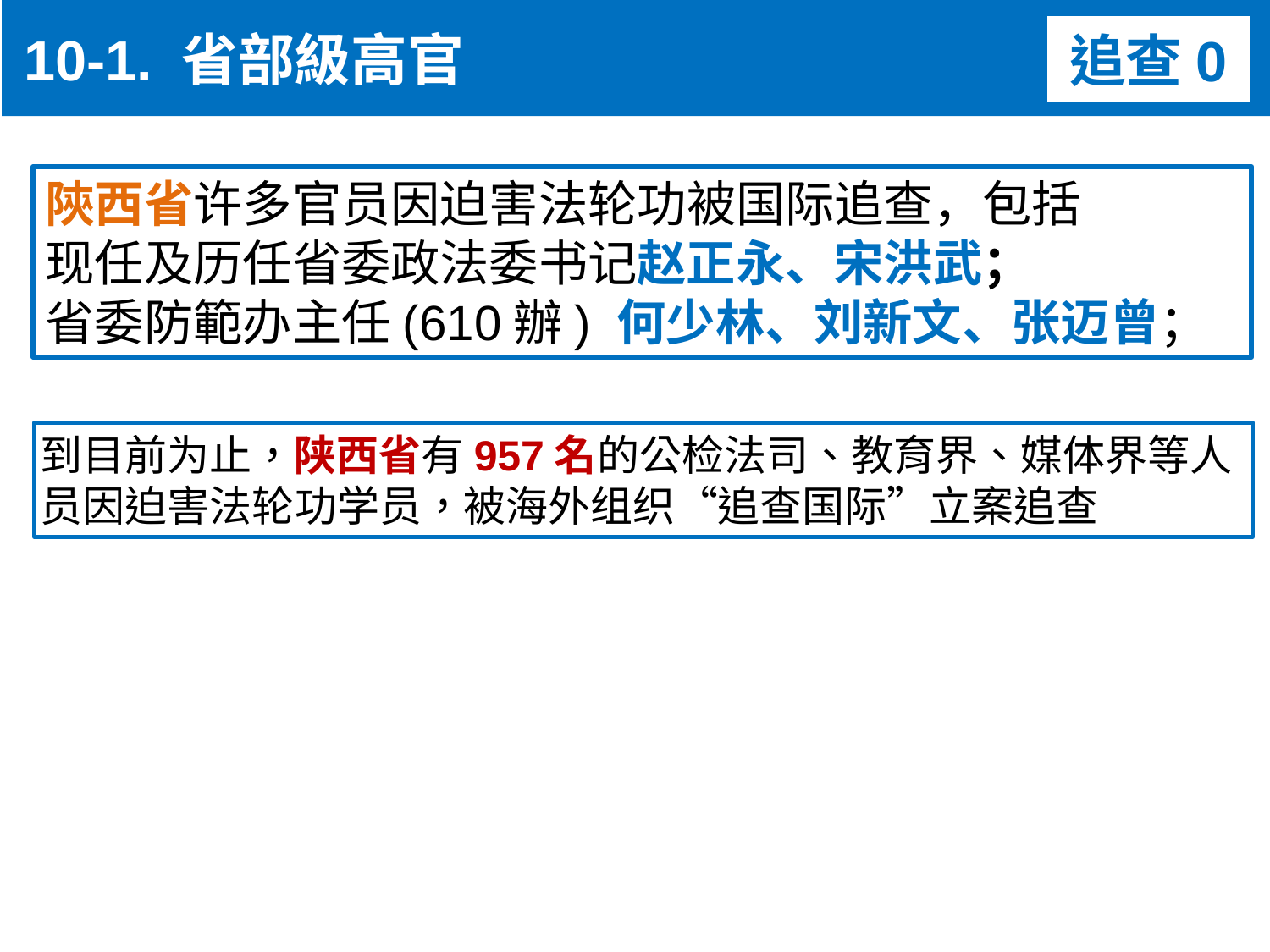

10-1. 省部級高官
追查0
陝西省许多官员因迫害法轮功被国际追查，包括
现任及历任省委政法委书记赵正永、宋洪武；
省委防範办主任(610辦) 何少林、刘新文、张迈曾；
到目前为止，陕西省有957名的公检法司、教育界、媒体界等人员因迫害法轮功学员，被海外组织“追查国际”立案追查